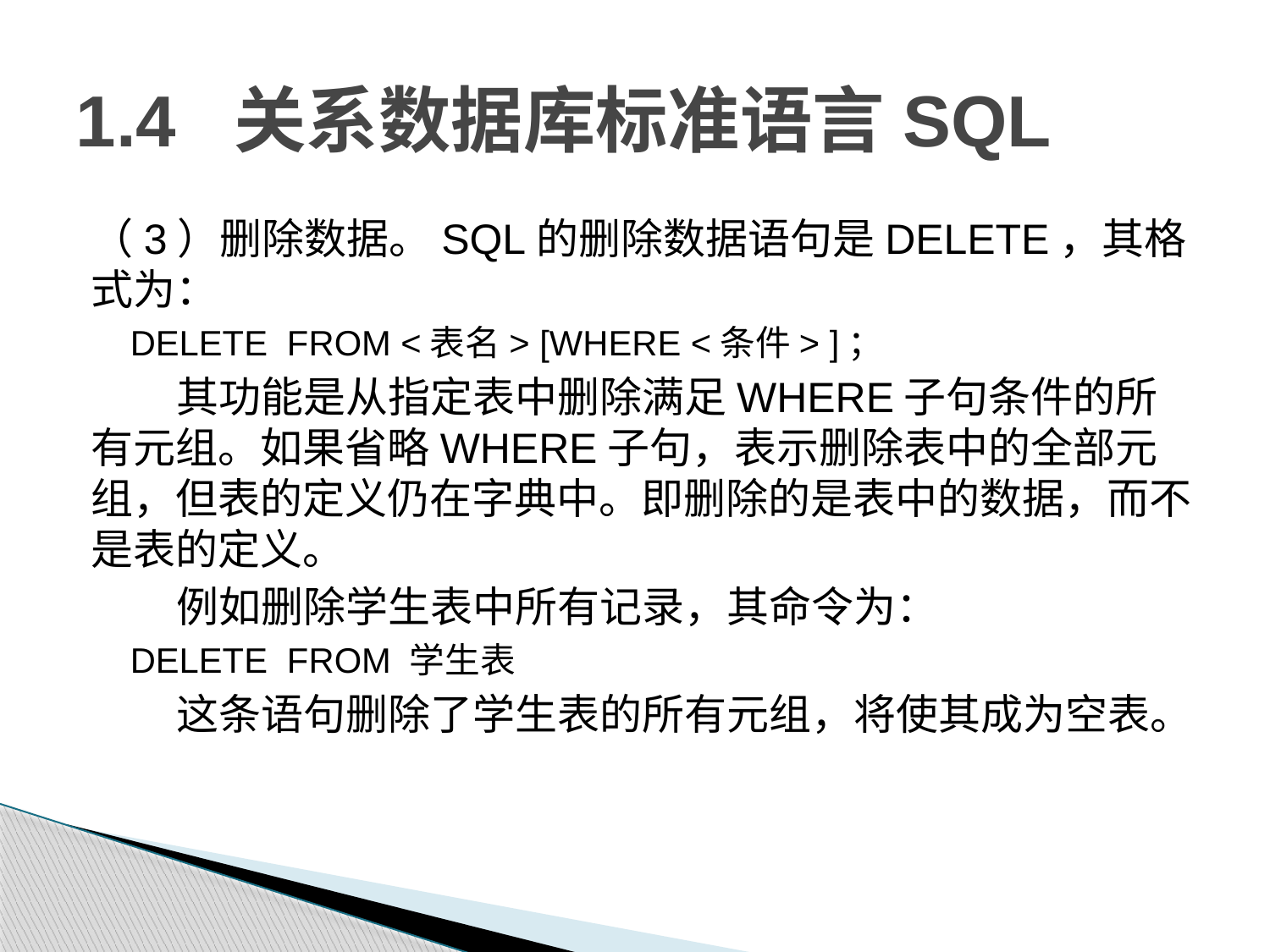

# 1.4  关系数据库标准语言SQL
（3）删除数据。SQL的删除数据语句是DELETE，其格式为：
    DELETE  FROM <表名> [WHERE <条件> ]；
其功能是从指定表中删除满足WHERE子句条件的所有元组。如果省略WHERE子句，表示删除表中的全部元组，但表的定义仍在字典中。即删除的是表中的数据，而不是表的定义。
例如删除学生表中所有记录，其命令为：
    DELETE  FROM 学生表
这条语句删除了学生表的所有元组，将使其成为空表。